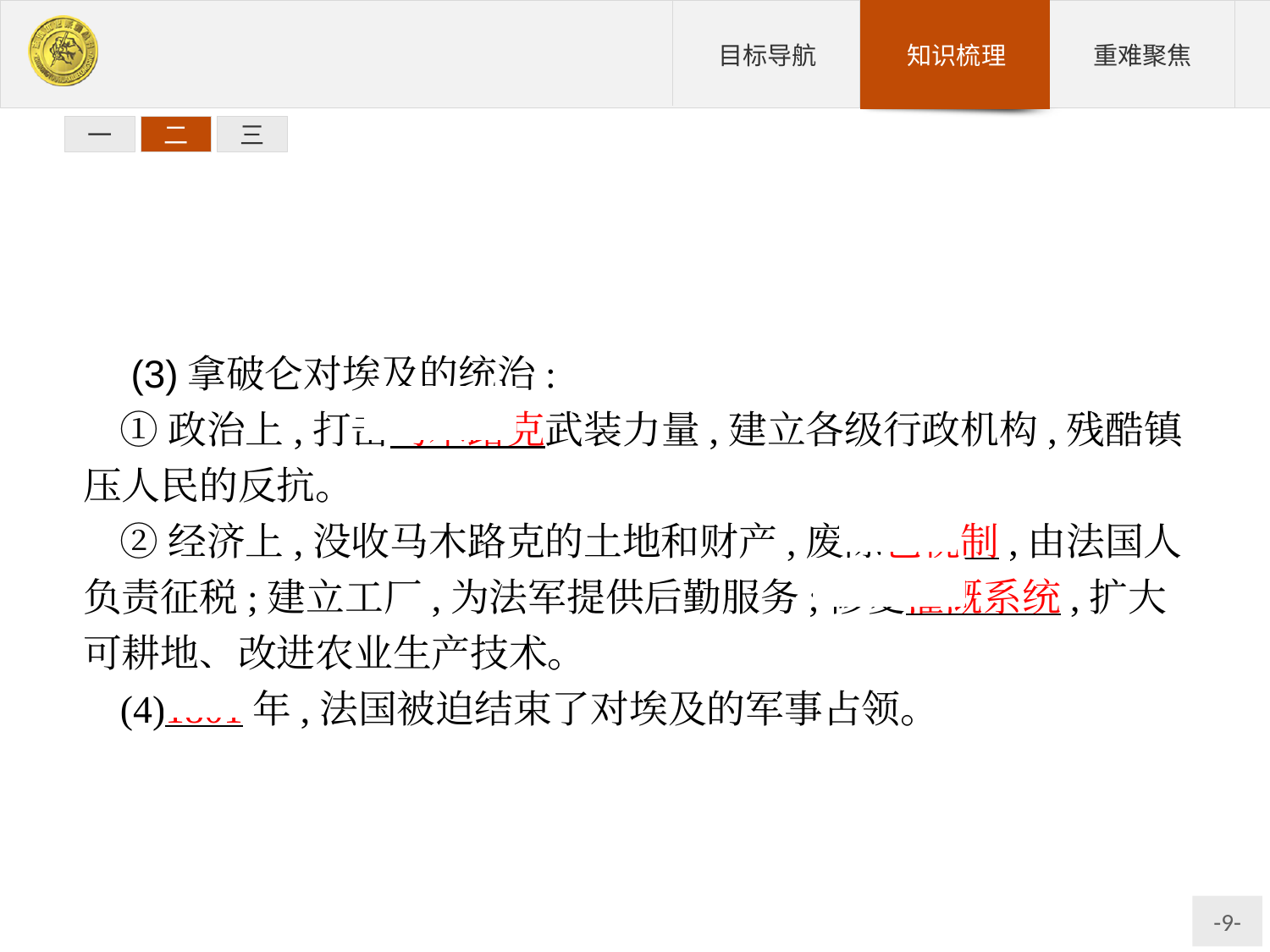

一
二
三
 (3)拿破仑对埃及的统治:
①政治上,打击马木路克武装力量,建立各级行政机构,残酷镇压人民的反抗。
②经济上,没收马木路克的土地和财产,废除包税制,由法国人负责征税;建立工厂,为法军提供后勤服务;修复灌溉系统,扩大可耕地、改进农业生产技术。
(4)1801年,法国被迫结束了对埃及的军事占领。